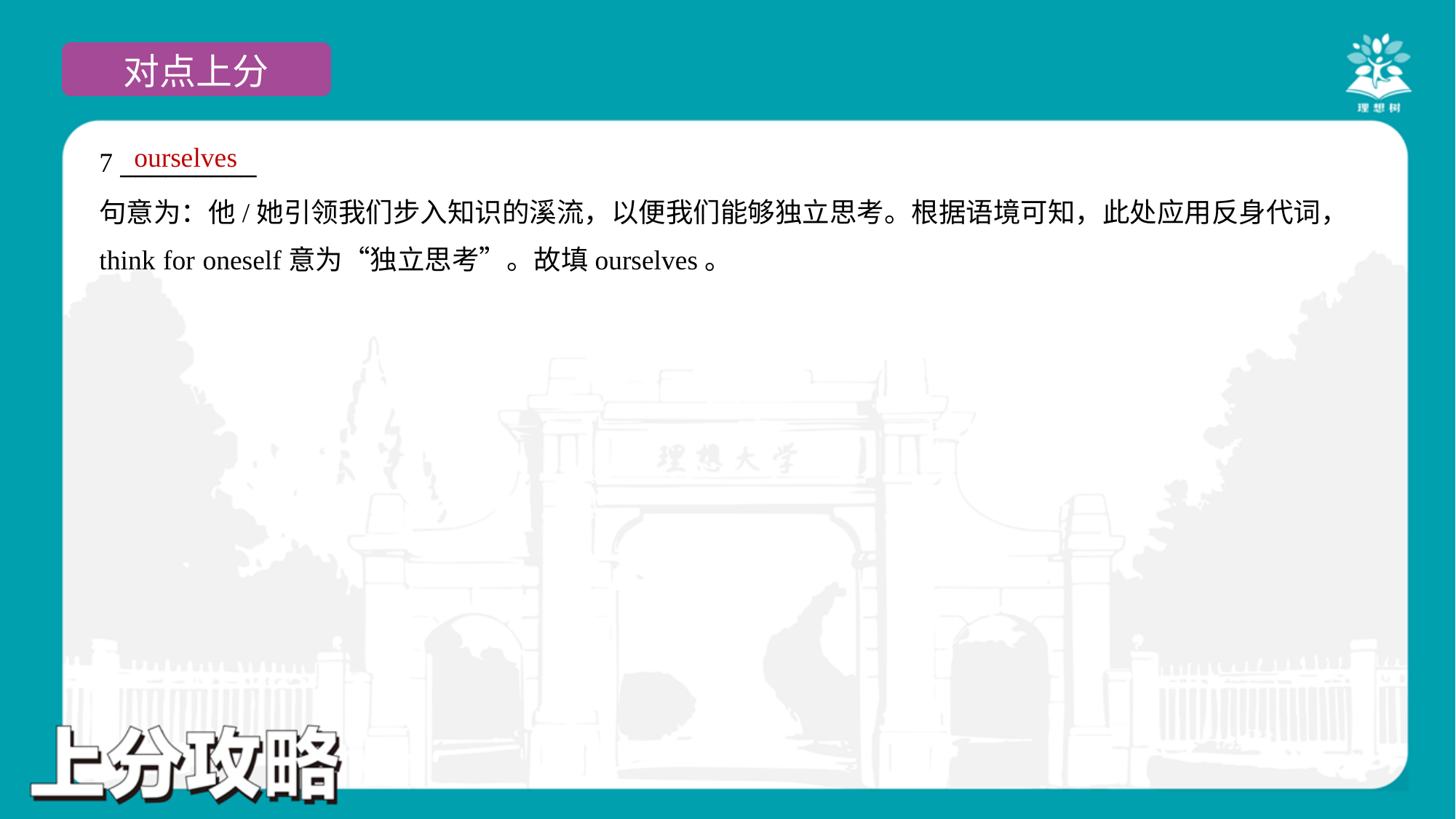

ourselves
7 _________
句意为：他/她引领我们步入知识的溪流，以便我们能够独立思考。根据语境可知，此处应用反身代词，
think for oneself意为“独立思考”。故填ourselves。